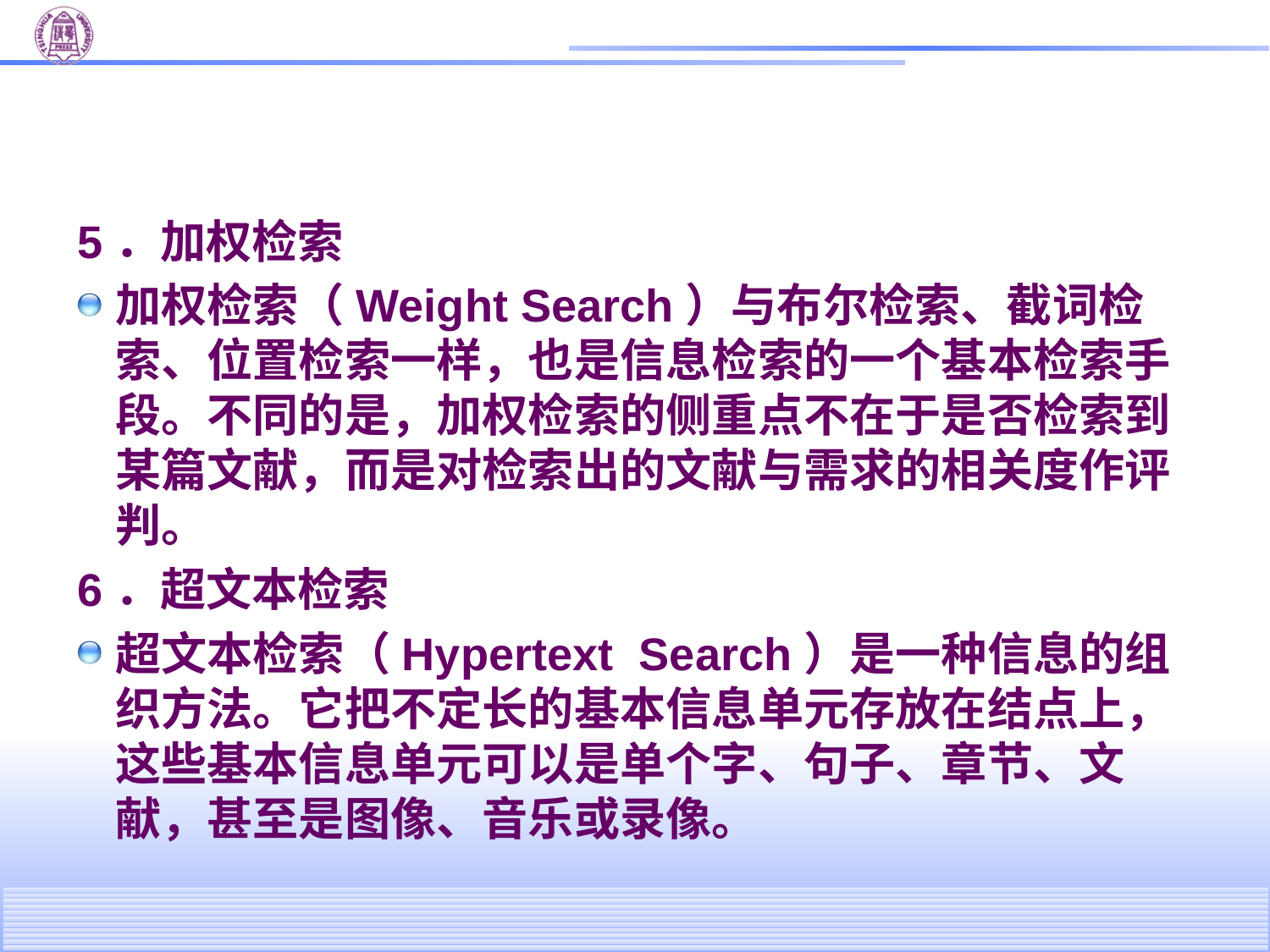

#
5．加权检索
加权检索（Weight Search）与布尔检索、截词检索、位置检索一样，也是信息检索的一个基本检索手段。不同的是，加权检索的侧重点不在于是否检索到某篇文献，而是对检索出的文献与需求的相关度作评判。
6．超文本检索
超文本检索（Hypertext  Search）是一种信息的组织方法。它把不定长的基本信息单元存放在结点上，这些基本信息单元可以是单个字、句子、章节、文献，甚至是图像、音乐或录像。